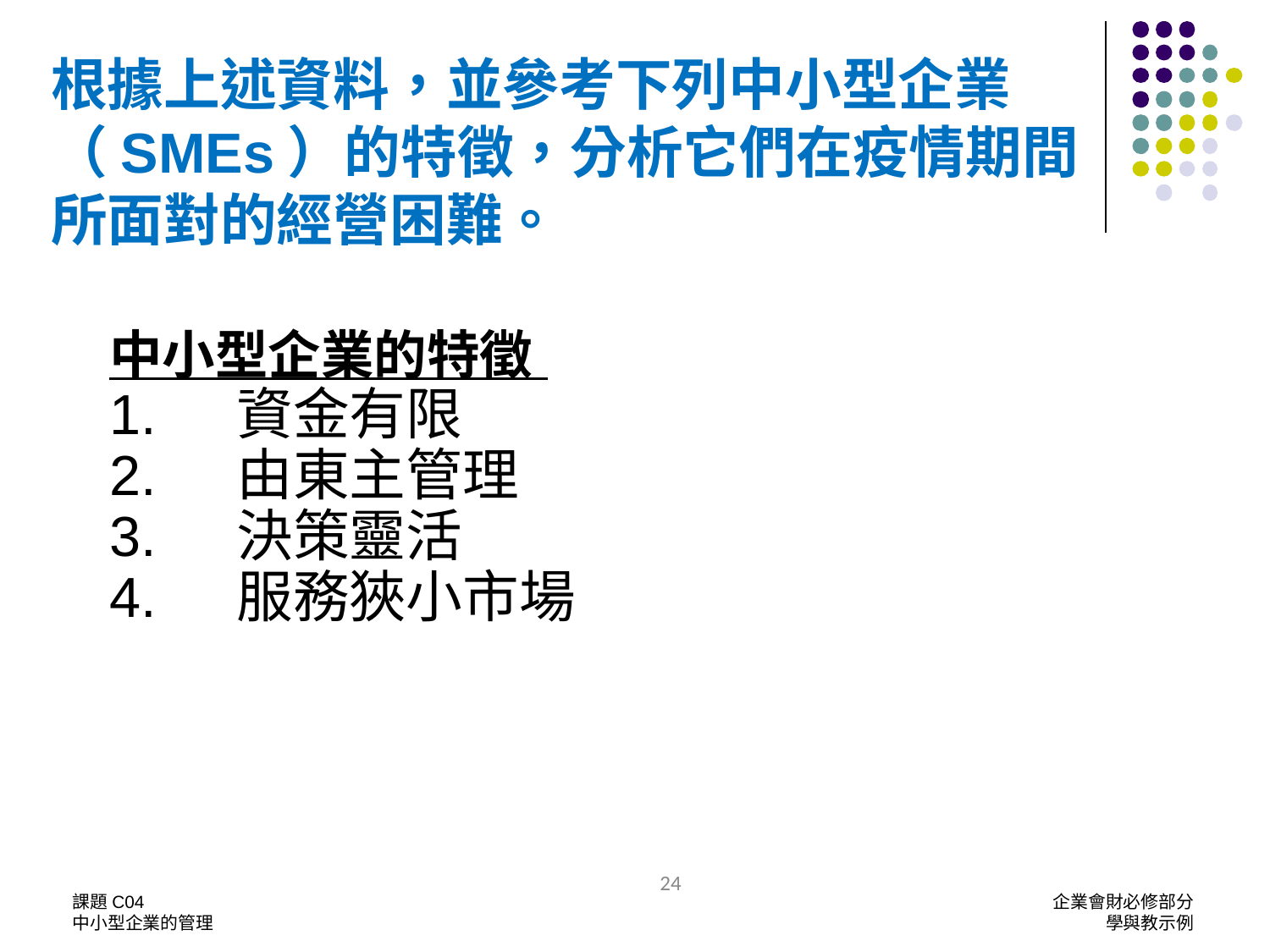

# 根據上述資料，並參考下列中小型企業（SMEs）的特徵，分析它們在疫情期間所面對的經營困難。
中小型企業的特徵
1.	資金有限
2.	由東主管理
3.	決策靈活
4.	服務狹小市場

課題C04
中小型企業的管理

24

企業會財必修部分
學與教示例